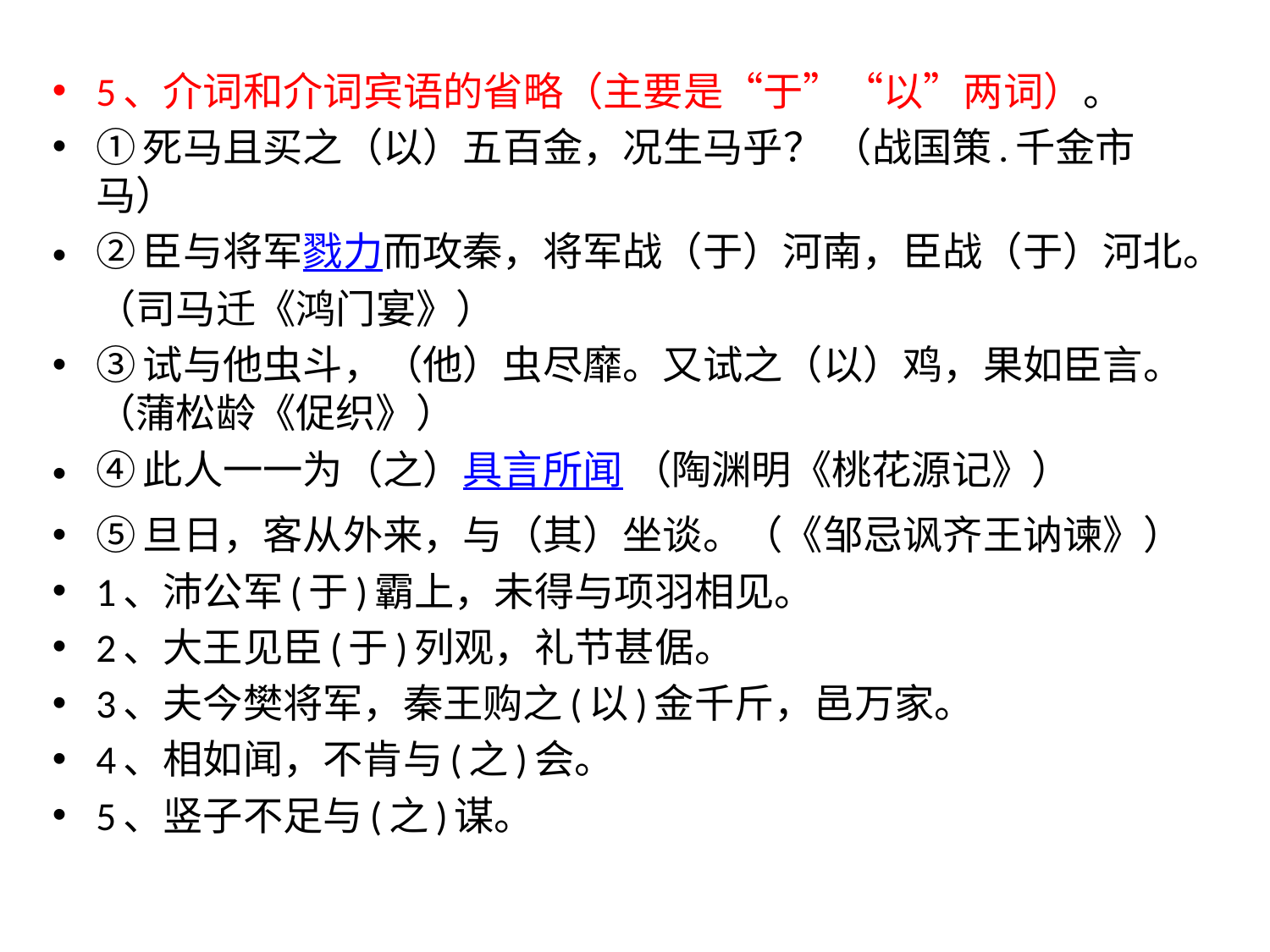

5、介词和介词宾语的省略（主要是“于”“以”两词）。
①死马且买之（以）五百金，况生马乎？ （战国策.千金市马）
②臣与将军戮力而攻秦，将军战（于）河南，臣战（于）河北。（司马迁《鸿门宴》）
③试与他虫斗，（他）虫尽靡。又试之（以）鸡，果如臣言。（蒲松龄《促织》）
④此人一一为（之）具言所闻 （陶渊明《桃花源记》）
⑤旦日，客从外来，与（其）坐谈。（《邹忌讽齐王讷谏》）
1、沛公军(于)霸上，未得与项羽相见。
2、大王见臣(于)列观，礼节甚倨。
3、夫今樊将军，秦王购之(以)金千斤，邑万家。
4、相如闻，不肯与(之)会。
5、竖子不足与(之)谋。